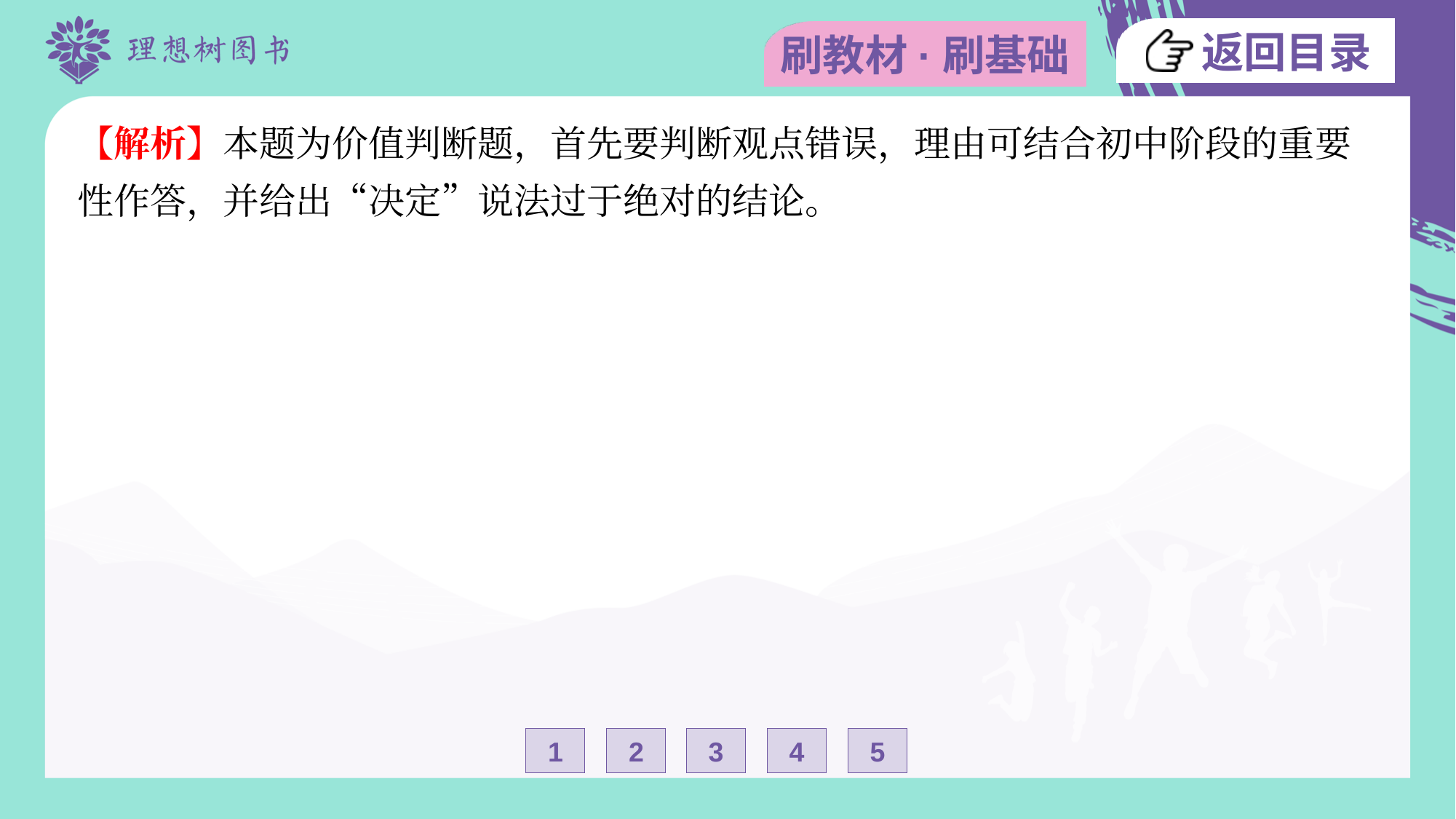

【解析】本题为价值判断题，首先要判断观点错误，理由可结合初中阶段的重要
性作答，并给出“决定”说法过于绝对的结论。